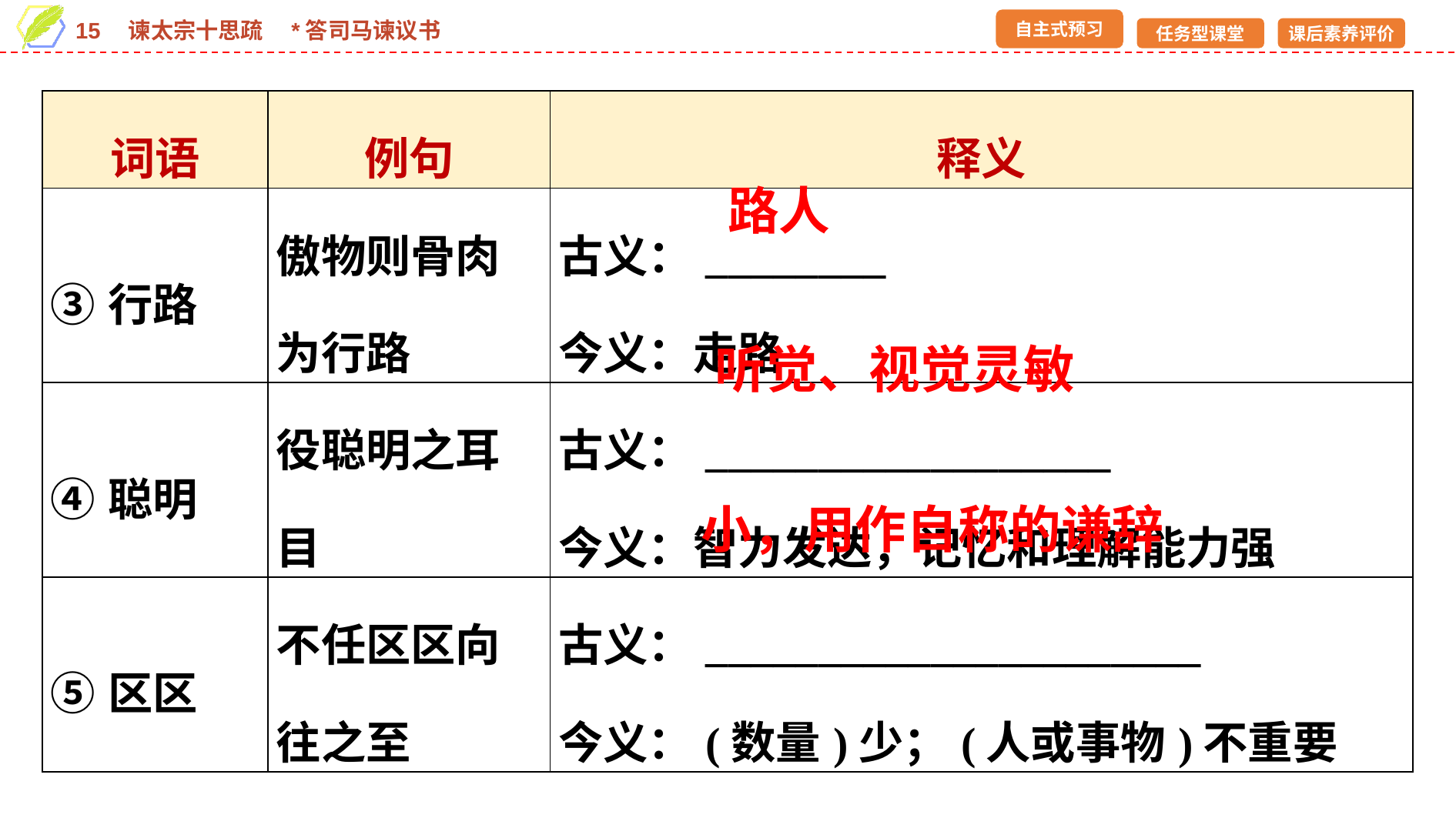

| 词语 | 例句 | 释义 |
| --- | --- | --- |
| ③行路 | 傲物则骨肉为行路 | 古义：\_\_\_\_\_\_\_\_ 今义：走路 |
| ④聪明 | 役聪明之耳目 | 古义：\_\_\_\_\_\_\_\_\_\_\_\_\_\_\_\_\_\_ 今义：智力发达，记忆和理解能力强 |
| ⑤区区 | 不任区区向往之至 | 古义：\_\_\_\_\_\_\_\_\_\_\_\_\_\_\_\_\_\_\_\_\_\_ 今义：(数量)少；(人或事物)不重要 |
路人
听觉、视觉灵敏
小，用作自称的谦辞